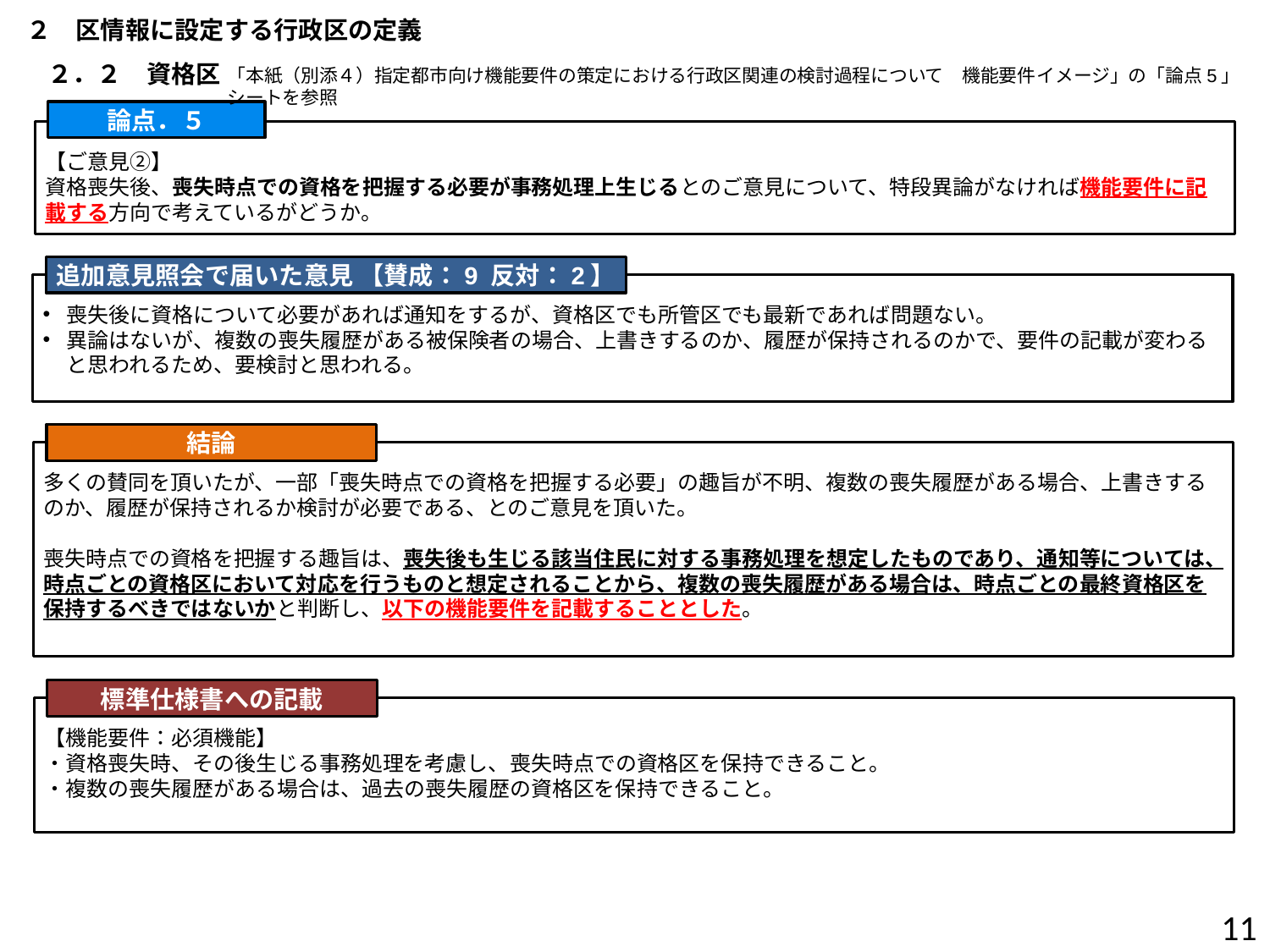

２　区情報に設定する行政区の定義
２．２　資格区
「本紙（別添４）指定都市向け機能要件の策定における行政区関連の検討過程について　機能要件イメージ」の「論点5」シートを参照
論点．５

【ご意見②】
資格喪失後、喪失時点での資格を把握する必要が事務処理上生じるとのご意見について、特段異論がなければ機能要件に記載する方向で考えているがどうか。
追加意見照会で届いた意見 【賛成：9 反対：2】

喪失後に資格について必要があれば通知をするが、資格区でも所管区でも最新であれば問題ない。
異論はないが、複数の喪失履歴がある被保険者の場合、上書きするのか、履歴が保持されるのかで、要件の記載が変わると思われるため、要検討と思われる。
結論

多くの賛同を頂いたが、一部「喪失時点での資格を把握する必要」の趣旨が不明、複数の喪失履歴がある場合、上書きするのか、履歴が保持されるか検討が必要である、とのご意見を頂いた。

喪失時点での資格を把握する趣旨は、喪失後も生じる該当住民に対する事務処理を想定したものであり、通知等については、時点ごとの資格区において対応を行うものと想定されることから、複数の喪失履歴がある場合は、時点ごとの最終資格区を保持するべきではないかと判断し、以下の機能要件を記載することとした。
標準仕様書への記載

【機能要件：必須機能】
・資格喪失時、その後生じる事務処理を考慮し、喪失時点での資格区を保持できること。
・複数の喪失履歴がある場合は、過去の喪失履歴の資格区を保持できること。
11